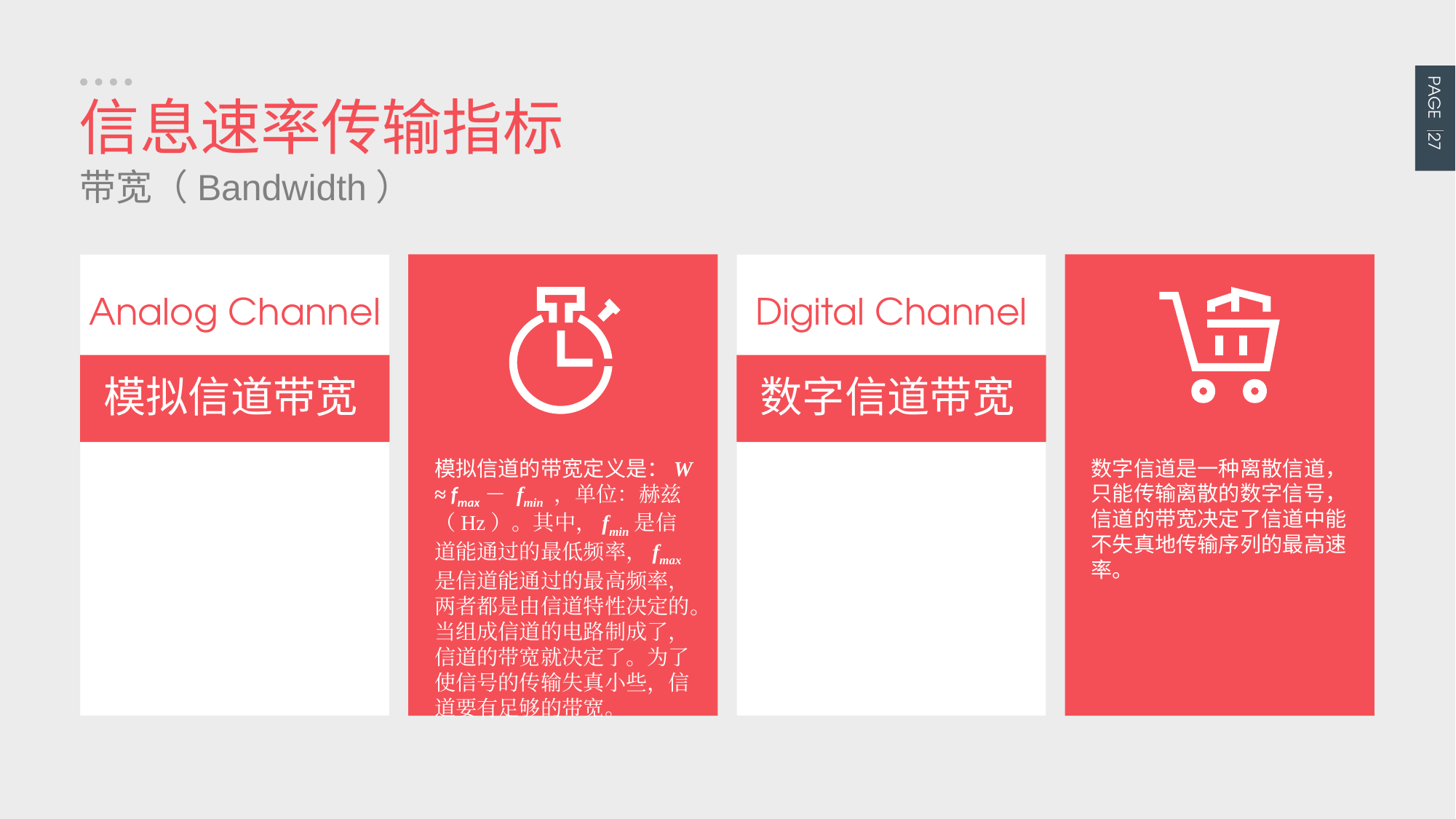

PAGE   27
信息速率传输指标
带宽（Bandwidth）

Analog Channel

模拟信道带宽

模拟信道的带宽定义是：W ≈ fmax－ fmin ，单位：赫兹（Hz）。其中，fmin是信道能通过的最低频率，fmax是信道能通过的最高频率，两者都是由信道特性决定的。当组成信道的电路制成了，信道的带宽就决定了。为了使信号的传输失真小些，信道要有足够的带宽。

Digital Channel

数字信道带宽

数字信道是一种离散信道，只能传输离散的数字信号，信道的带宽决定了信道中能不失真地传输序列的最高速率。